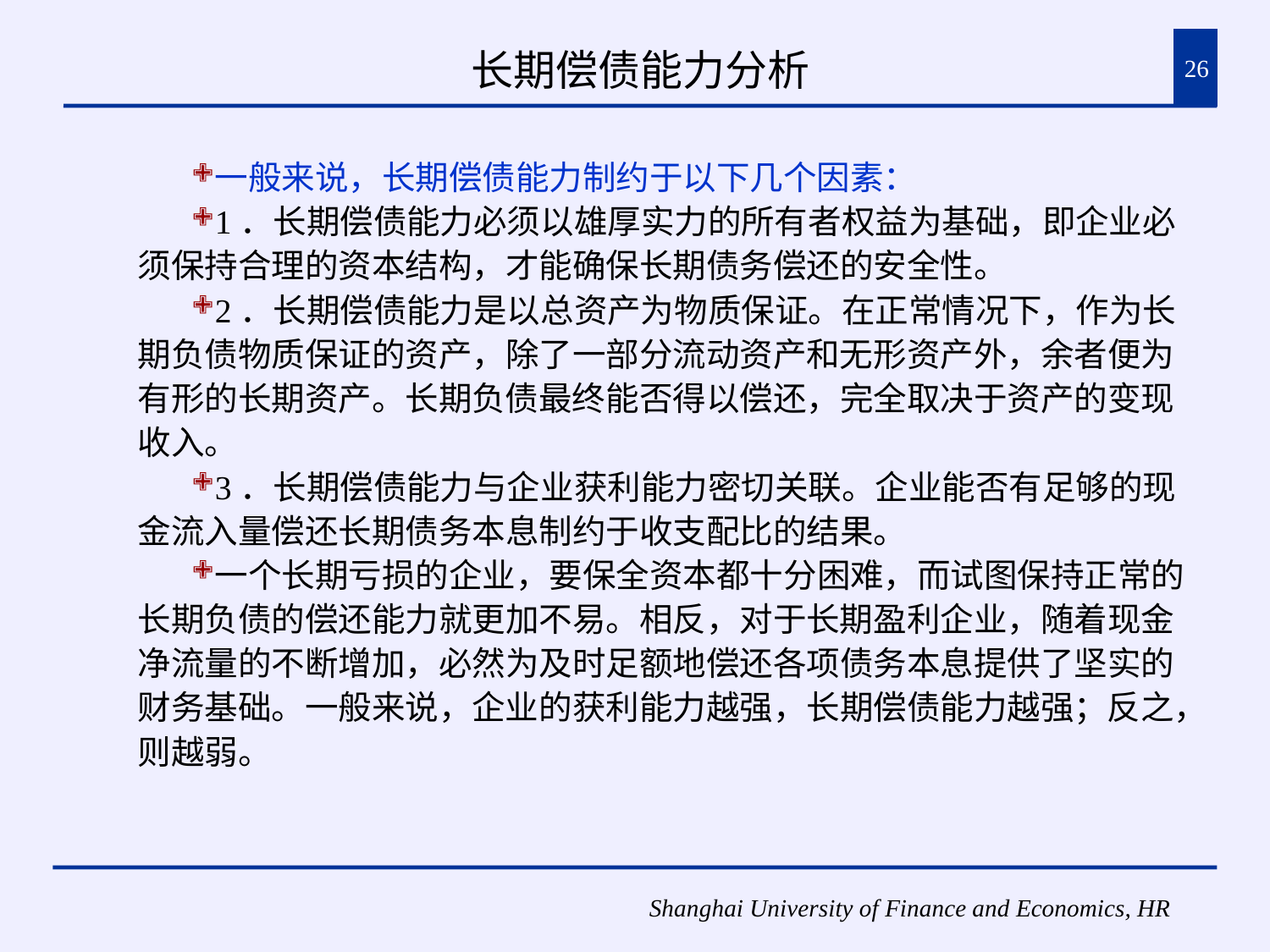

# 长期偿债能力分析
26
一般来说，长期偿债能力制约于以下几个因素：
1．长期偿债能力必须以雄厚实力的所有者权益为基础，即企业必须保持合理的资本结构，才能确保长期债务偿还的安全性。
2．长期偿债能力是以总资产为物质保证。在正常情况下，作为长期负债物质保证的资产，除了一部分流动资产和无形资产外，余者便为有形的长期资产。长期负债最终能否得以偿还，完全取决于资产的变现收入。
3．长期偿债能力与企业获利能力密切关联。企业能否有足够的现金流入量偿还长期债务本息制约于收支配比的结果。
一个长期亏损的企业，要保全资本都十分困难，而试图保持正常的长期负债的偿还能力就更加不易。相反，对于长期盈利企业，随着现金净流量的不断增加，必然为及时足额地偿还各项债务本息提供了坚实的财务基础。一般来说，企业的获利能力越强，长期偿债能力越强；反之，则越弱。